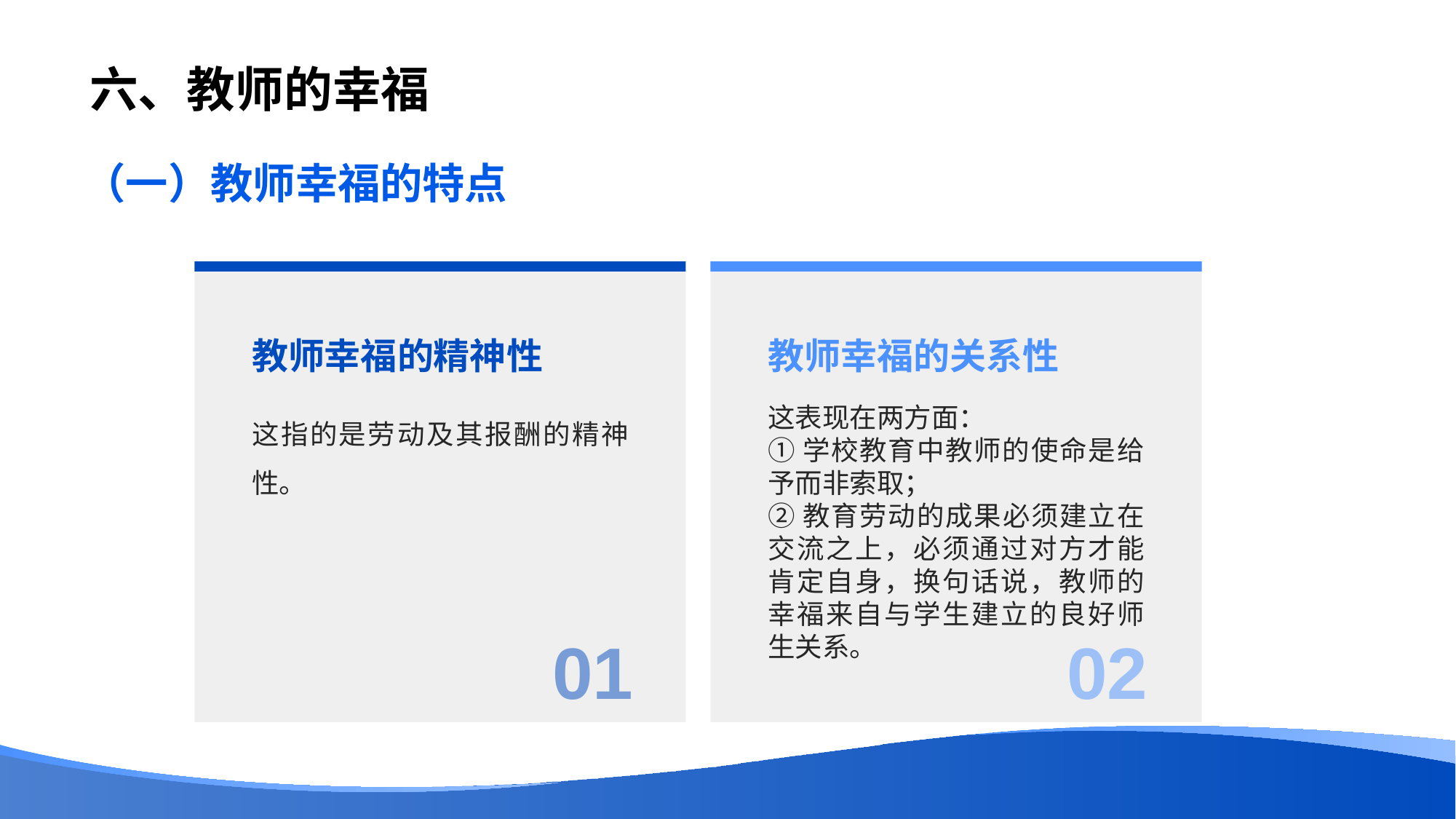

# 六、教师的幸福
（一）教师幸福的特点

教师幸福的精神性
教师幸福的关系性
这指的是劳动及其报酬的精神性。
这表现在两方面：
①学校教育中教师的使命是给予而非索取；
②教育劳动的成果必须建立在交流之上，必须通过对方才能肯定自身，换句话说，教师的幸福来自与学生建立的良好师生关系。
01
02